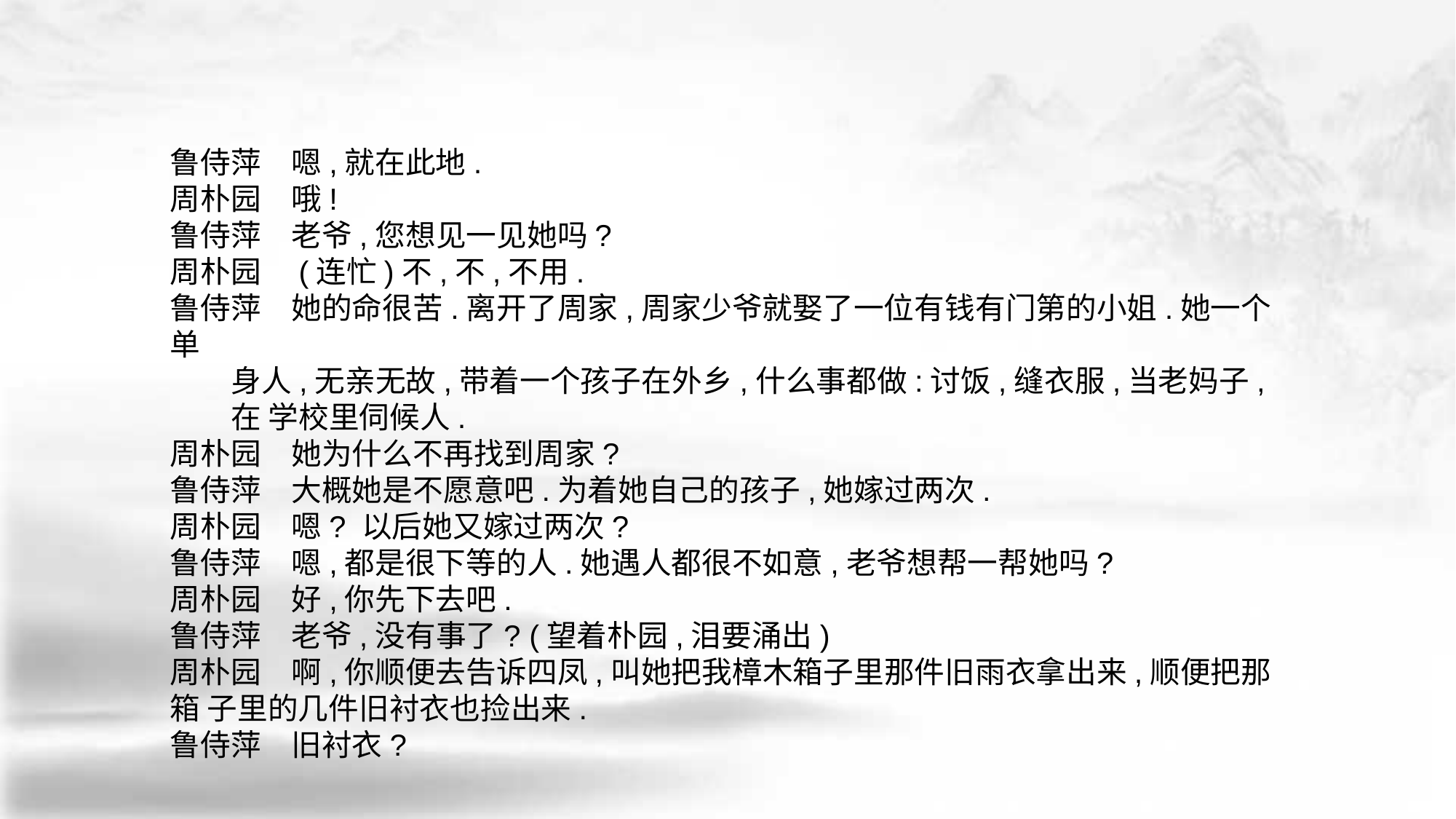

鲁侍萍　嗯,就在此地.
周朴园　哦!
鲁侍萍　老爷,您想见一见她吗?
周朴园　(连忙)不,不,不用.
鲁侍萍　她的命很苦.离开了周家,周家少爷就娶了一位有钱有门第的小姐.她一个单
        身人,无亲无故,带着一个孩子在外乡,什么事都做:讨饭,缝衣服,当老妈子,
        在 学校里伺候人.
周朴园　她为什么不再找到周家?
鲁侍萍　大概她是不愿意吧.为着她自己的孩子,她嫁过两次.
周朴园　嗯? 以后她又嫁过两次?
鲁侍萍　嗯,都是很下等的人.她遇人都很不如意,老爷想帮一帮她吗?
周朴园　好,你先下去吧.
鲁侍萍　老爷,没有事了? (望着朴园,泪要涌出)
周朴园　啊,你顺便去告诉四凤,叫她把我樟木箱子里那件旧雨衣拿出来,顺便把那箱 子里的几件旧衬衣也捡出来.
鲁侍萍　旧衬衣?